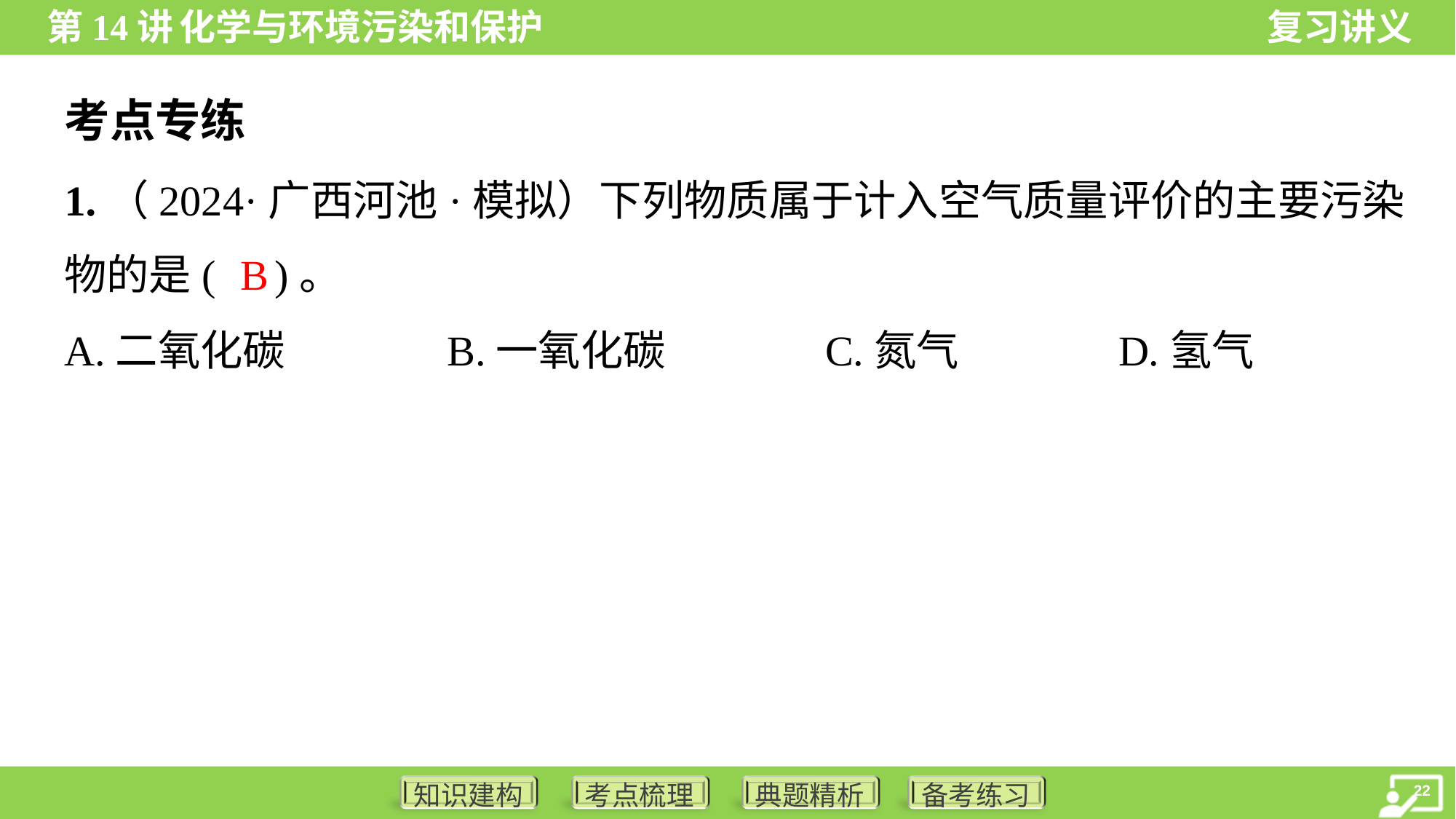

考点专练
1.（2024·广西河池·模拟）下列物质属于计入空气质量评价的主要污染
物的是(     )。
B
A.二氧化碳	B.一氧化碳	C.氮气	D.氢气